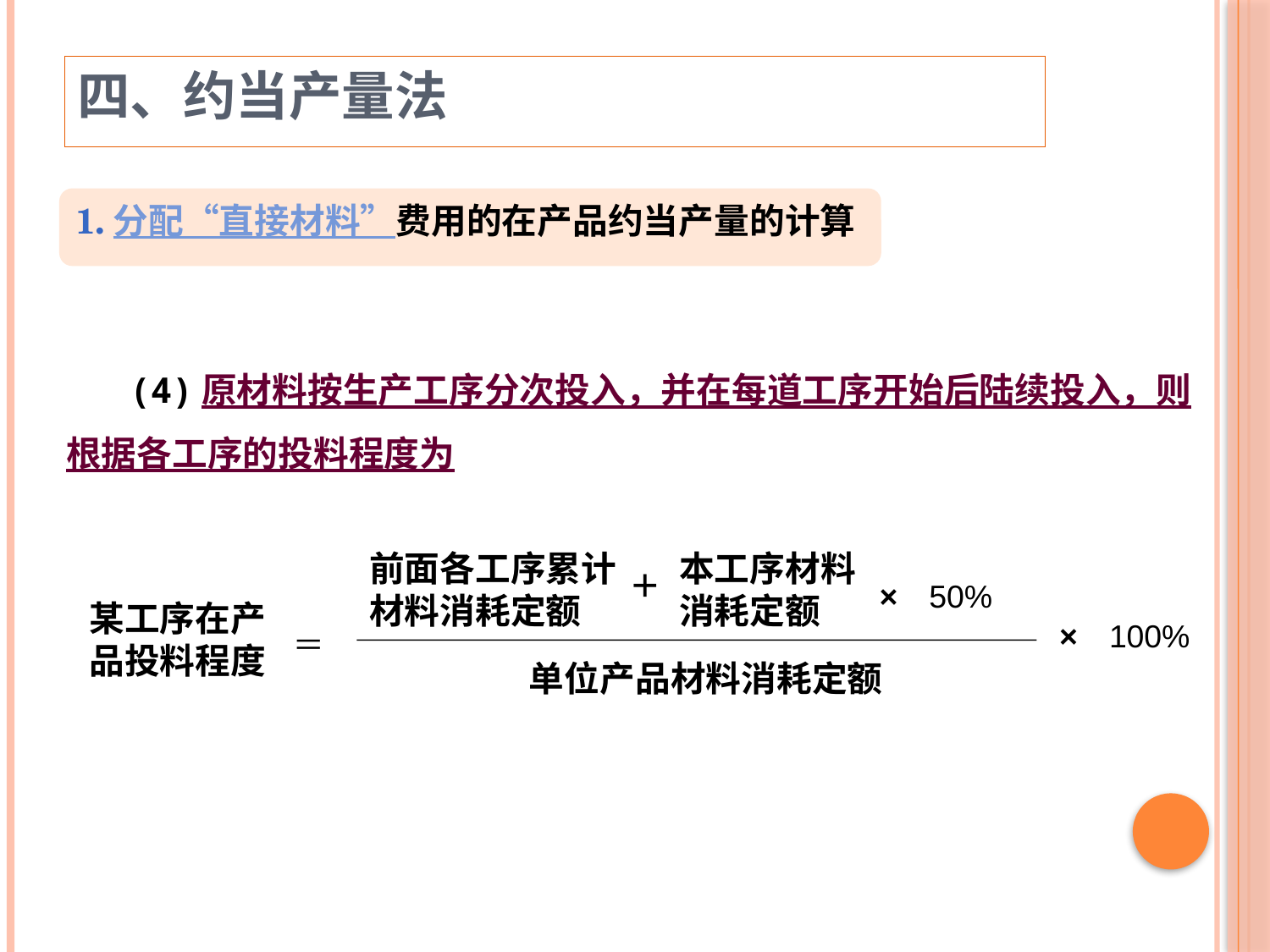

四、约当产量法
1.分配“直接材料”费用的在产品约当产量的计算
   (4)原材料按生产工序分次投入，并在每道工序开始后陆续投入，则
根据各工序的投料程度为
前面各工序累计材料消耗定额
本工序材料消耗定额
＋
×
50%
某工序在产品投料程度
×
100%
＝

单位产品材料消耗定额